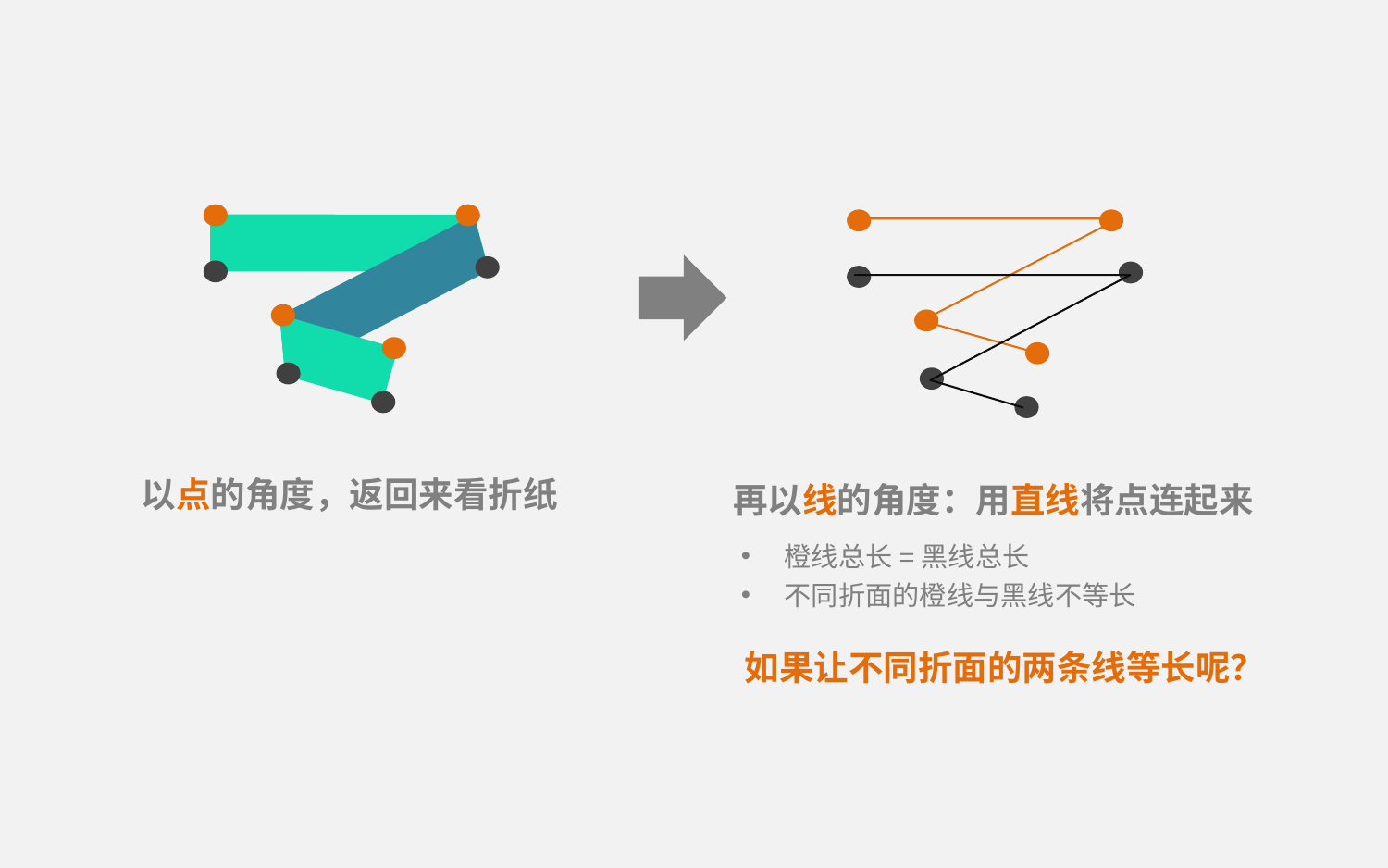

以点的角度，返回来看折纸
再以线的角度：用直线将点连起来
橙线总长=黑线总长
不同折面的橙线与黑线不等长
如果让不同折面的两条线等长呢？